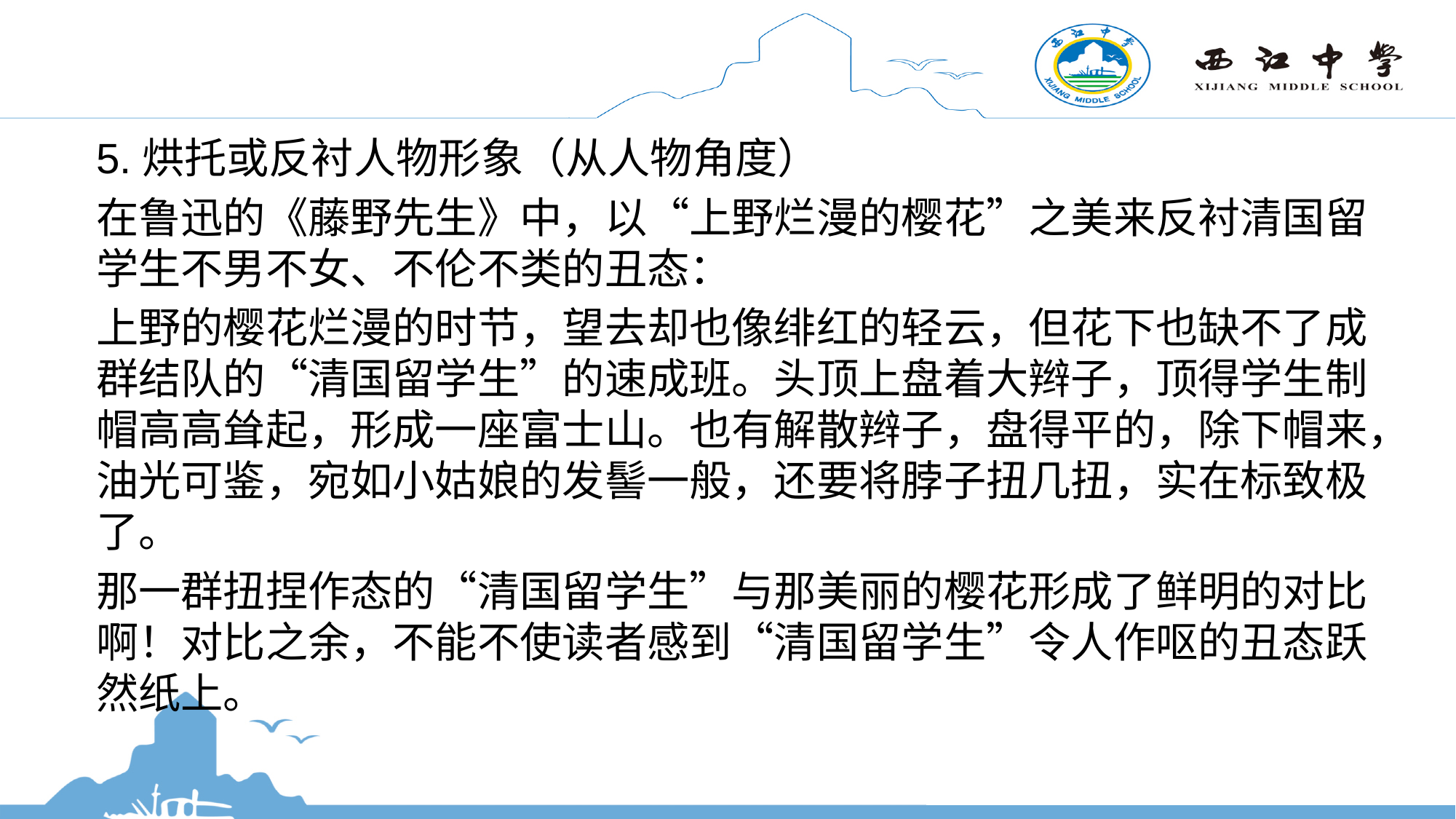

#
5.烘托或反衬人物形象（从人物角度）
在鲁迅的《藤野先生》中，以“上野烂漫的樱花”之美来反衬清国留学生不男不女、不伦不类的丑态：
上野的樱花烂漫的时节，望去却也像绯红的轻云，但花下也缺不了成群结队的“清国留学生”的速成班。头顶上盘着大辫子，顶得学生制帽高高耸起，形成一座富士山。也有解散辫子，盘得平的，除下帽来，油光可鉴，宛如小姑娘的发髻一般，还要将脖子扭几扭，实在标致极了。
那一群扭捏作态的“清国留学生”与那美丽的樱花形成了鲜明的对比啊！对比之余，不能不使读者感到“清国留学生”令人作呕的丑态跃然纸上。